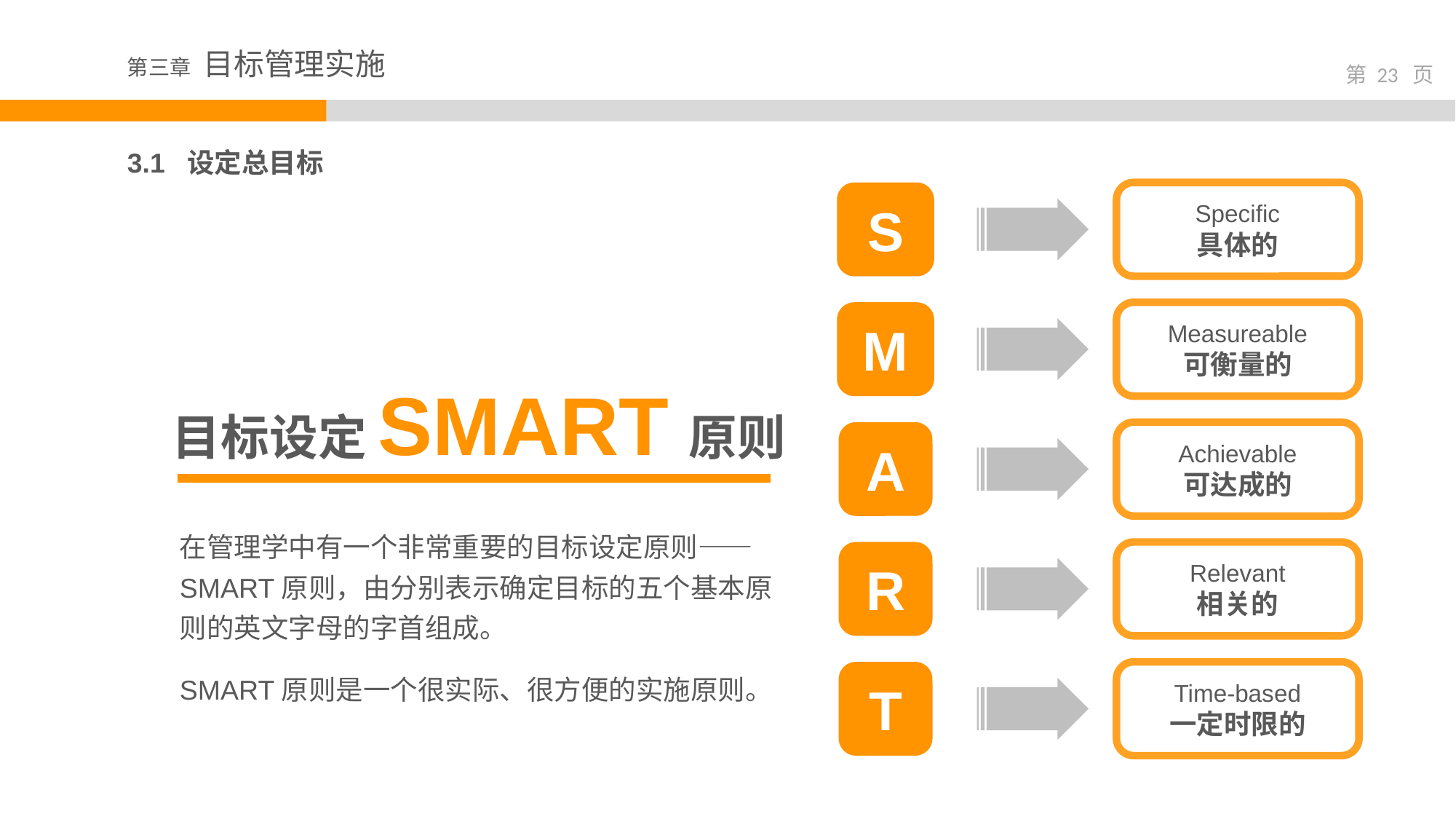

3.1  设定总目标
S
Specific
具体的

M
Measureable
可衡量的

目标设定SMART原则
A
Achievable
可达成的

在管理学中有一个非常重要的目标设定原则——SMART原则，由分别表示确定目标的五个基本原则的英文字母的字首组成。
R
Relevant
相关的

T
Time-based
一定时限的
SMART原则是一个很实际、很方便的实施原则。